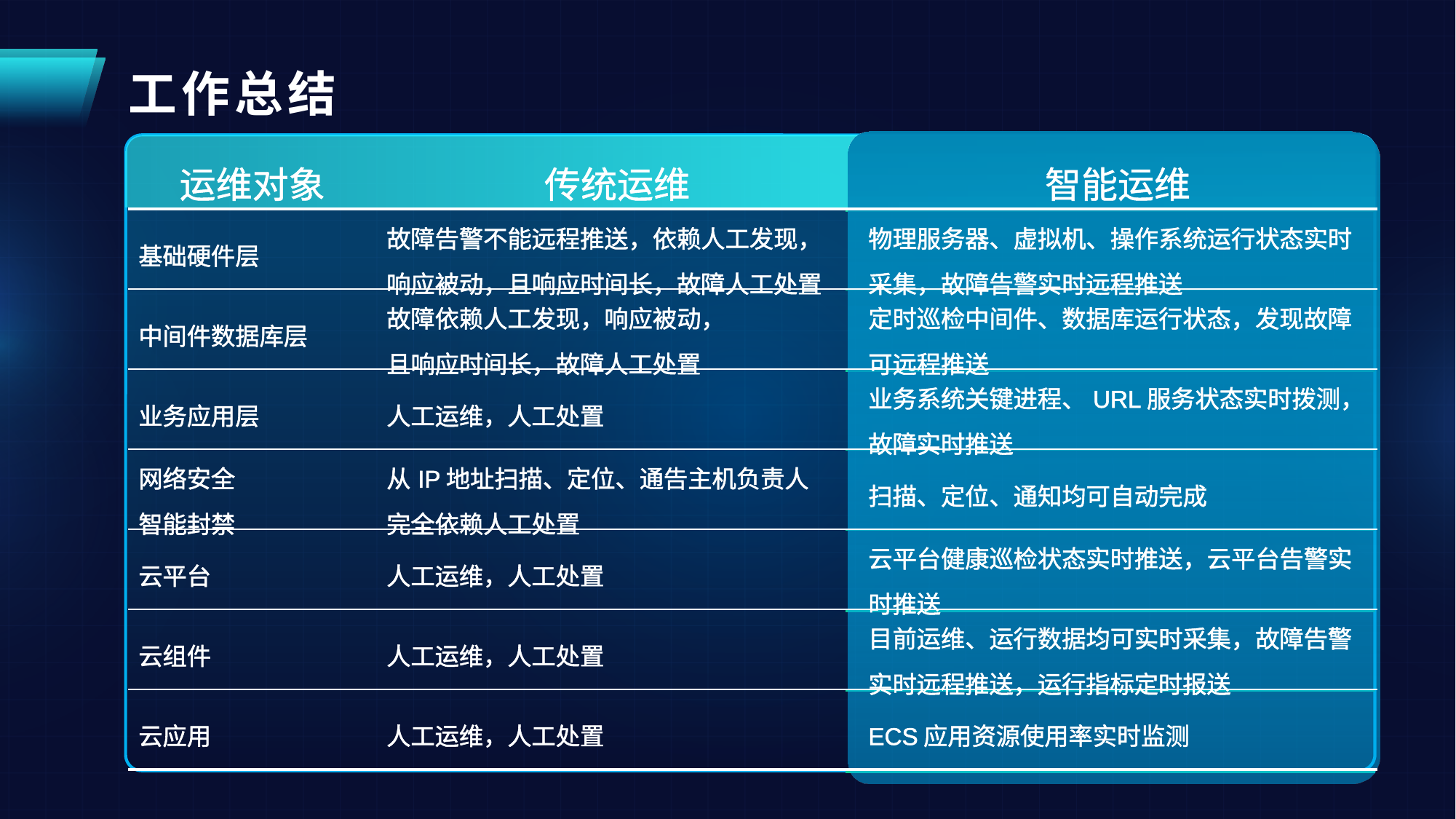

工作总结

| 运维对象 | 传统运维 | 智能运维 |
| --- | --- | --- |
| 基础硬件层 | 故障告警不能远程推送，依赖人工发现， 响应被动，且响应时间长，故障人工处置 | 物理服务器、虚拟机、操作系统运行状态实时采集，故障告警实时远程推送 |
| 中间件数据库层 | 故障依赖人工发现，响应被动， 且响应时间长，故障人工处置 | 定时巡检中间件、数据库运行状态，发现故障可远程推送 |
| 业务应用层 | 人工运维，人工处置 | 业务系统关键进程、URL服务状态实时拨测，故障实时推送 |
| 网络安全 智能封禁 | 从IP地址扫描、定位、通告主机负责人 完全依赖人工处置 | 扫描、定位、通知均可自动完成 |
| 云平台 | 人工运维，人工处置 | 云平台健康巡检状态实时推送，云平台告警实时推送 |
| 云组件 | 人工运维，人工处置 | 目前运维、运行数据均可实时采集，故障告警实时远程推送，运行指标定时报送 |
| 云应用 | 人工运维，人工处置 | ECS应用资源使用率实时监测 |